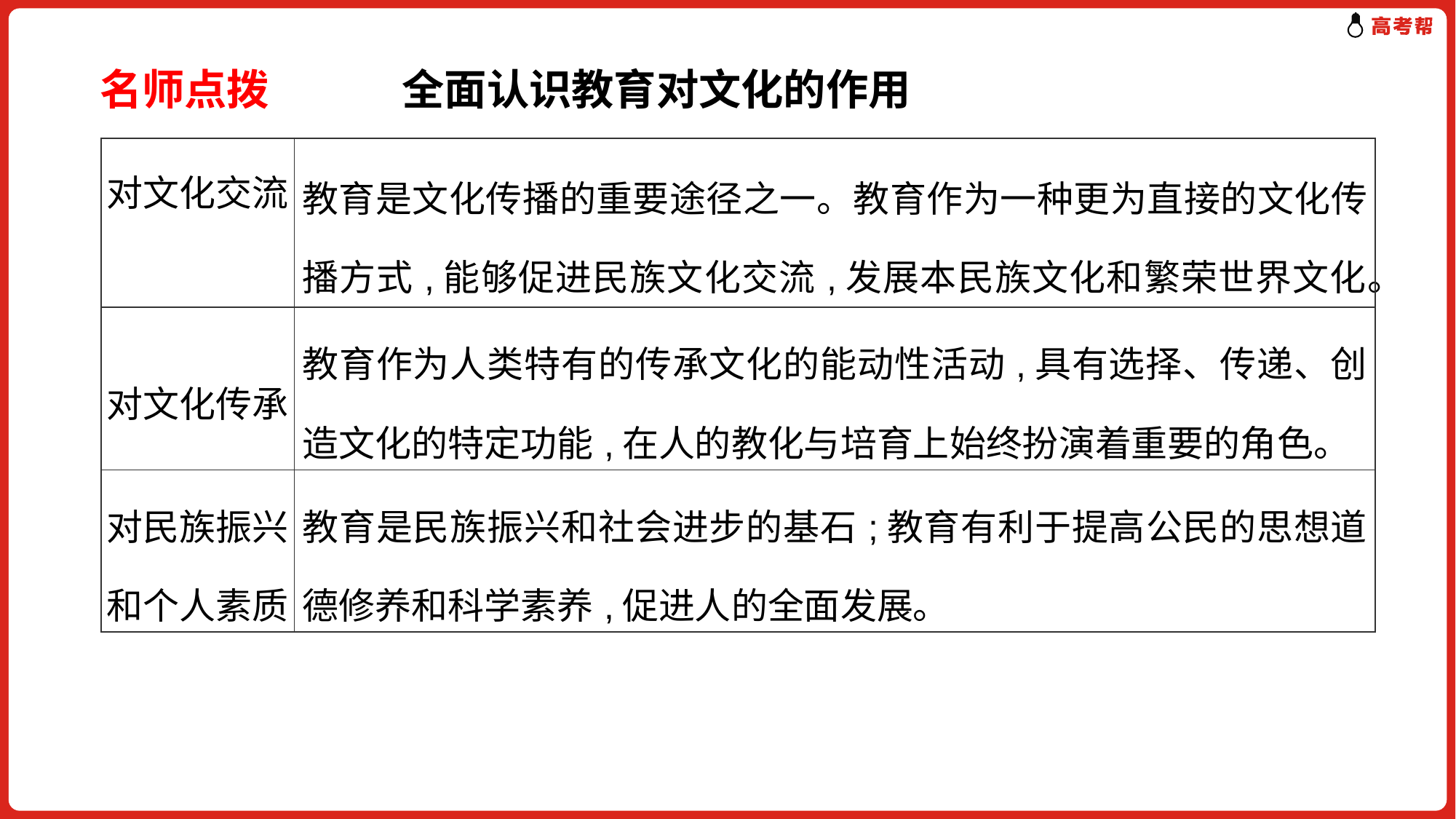

名师点拨              全面认识教育对文化的作用
| 对文化交流 | 教育是文化传播的重要途径之一。教育作为一种更为直接的文化传播方式,能够促进民族文化交流,发展本民族文化和繁荣世界文化。 |
| --- | --- |
| 对文化传承 | 教育作为人类特有的传承文化的能动性活动,具有选择、传递、创造文化的特定功能,在人的教化与培育上始终扮演着重要的角色。 |
| 对民族振兴和个人素质 | 教育是民族振兴和社会进步的基石;教育有利于提高公民的思想道德修养和科学素养,促进人的全面发展。 |